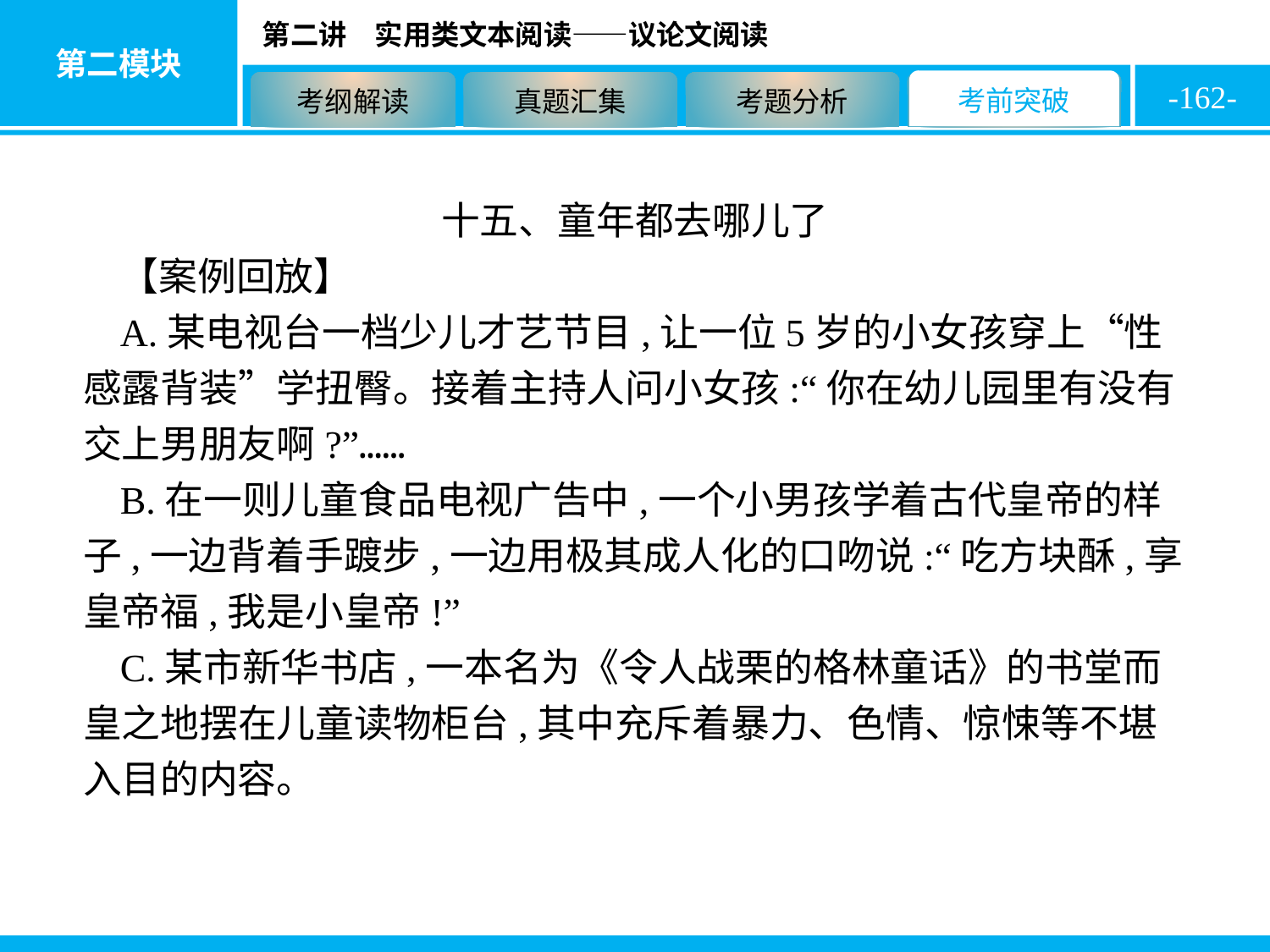

-162-
十五、童年都去哪儿了
【案例回放】
A.某电视台一档少儿才艺节目,让一位5岁的小女孩穿上“性感露背装”学扭臀。接着主持人问小女孩:“你在幼儿园里有没有交上男朋友啊?”……
B.在一则儿童食品电视广告中,一个小男孩学着古代皇帝的样子,一边背着手踱步,一边用极其成人化的口吻说:“吃方块酥,享皇帝福,我是小皇帝!”
C.某市新华书店,一本名为《令人战栗的格林童话》的书堂而皇之地摆在儿童读物柜台,其中充斥着暴力、色情、惊悚等不堪入目的内容。